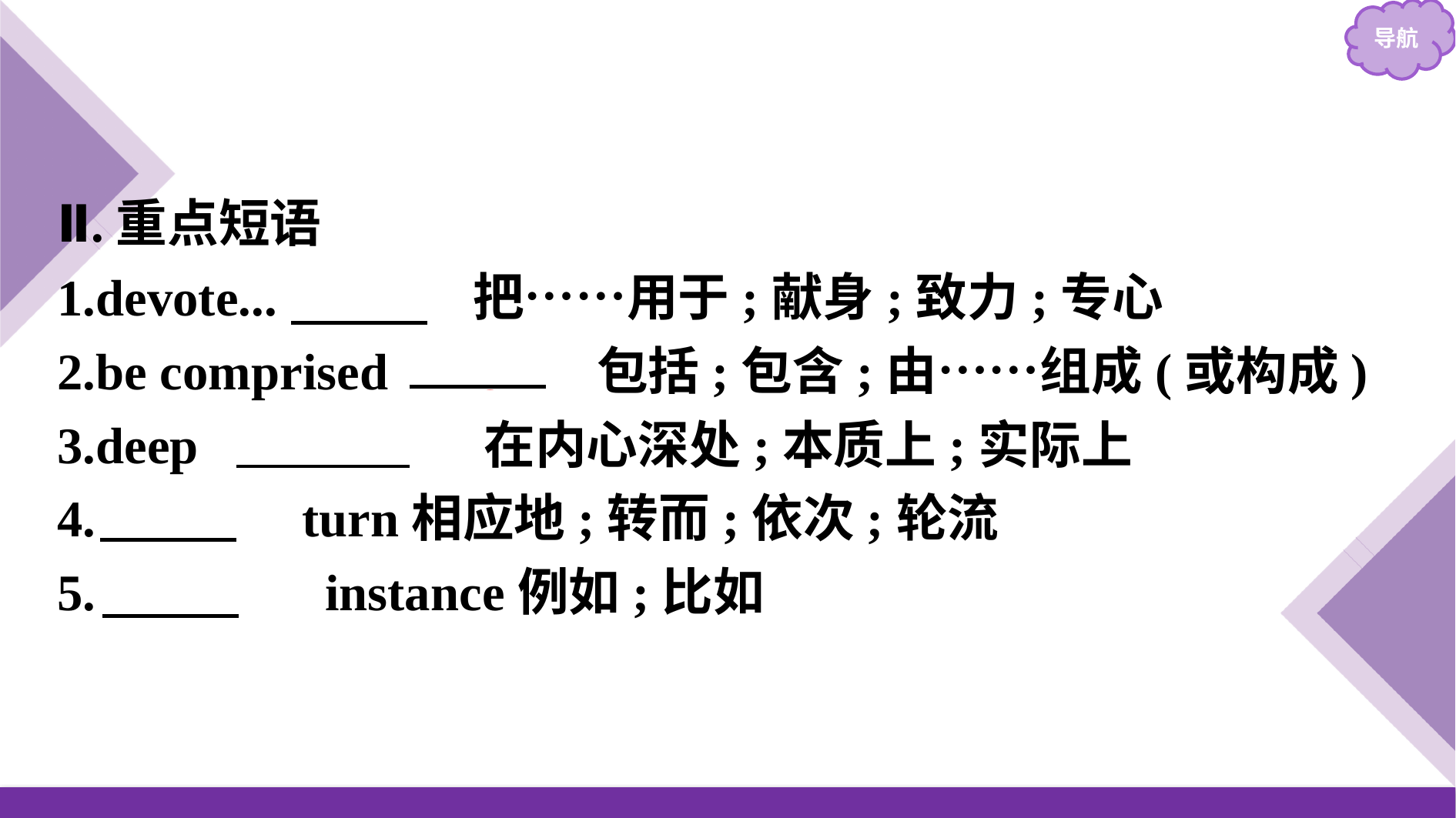

Ⅱ.重点短语
1.devote...　to　 把……用于;献身;致力;专心
2.be comprised 　of　 包括;包含;由……组成(或构成)
3.deep 　down　 在内心深处;本质上;实际上
4.　in　 turn相应地;转而;依次;轮流
5.　for　 instance例如;比如